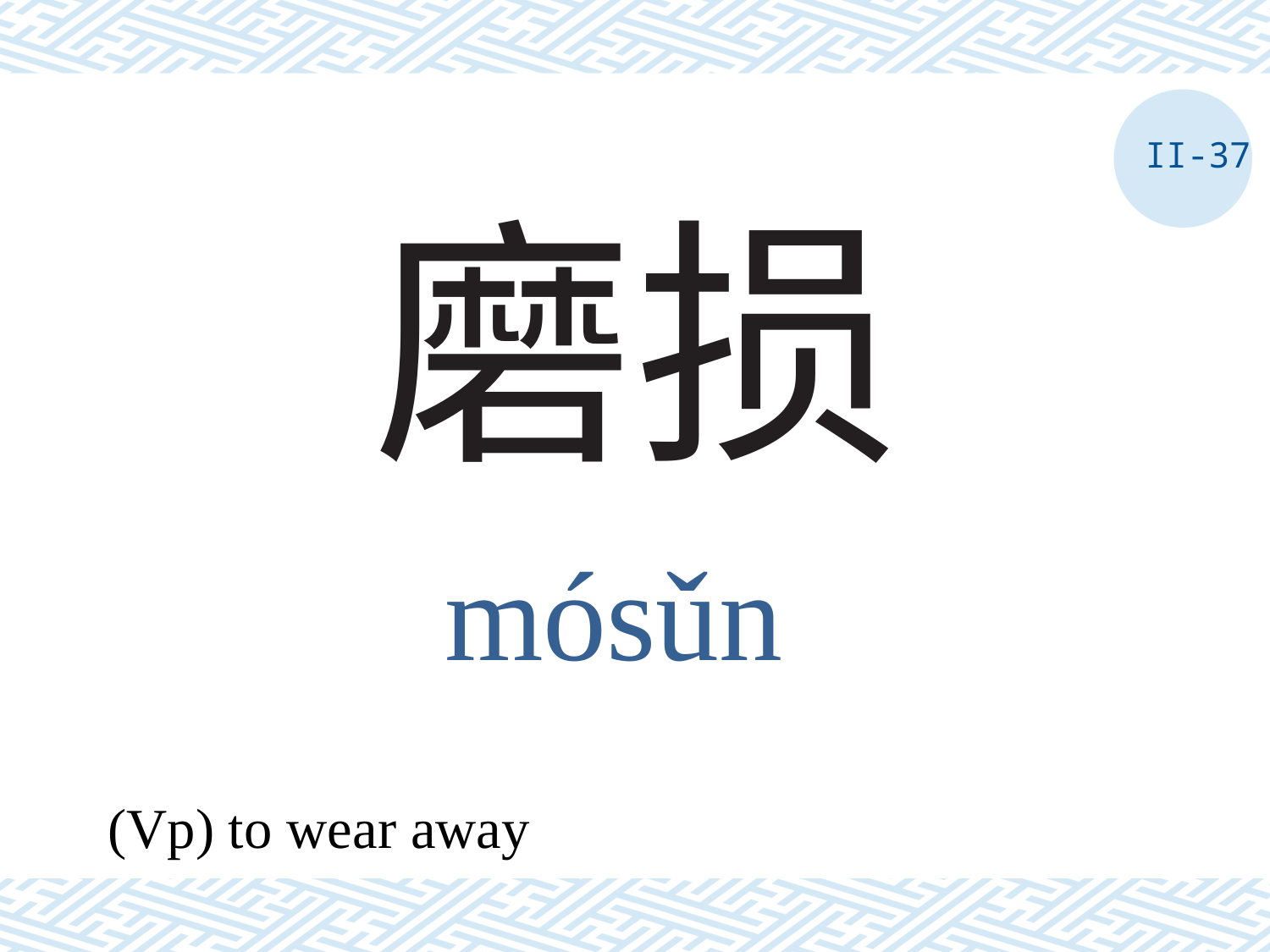

II-37

# 磨损
mósǔn
(Vp) to wear away